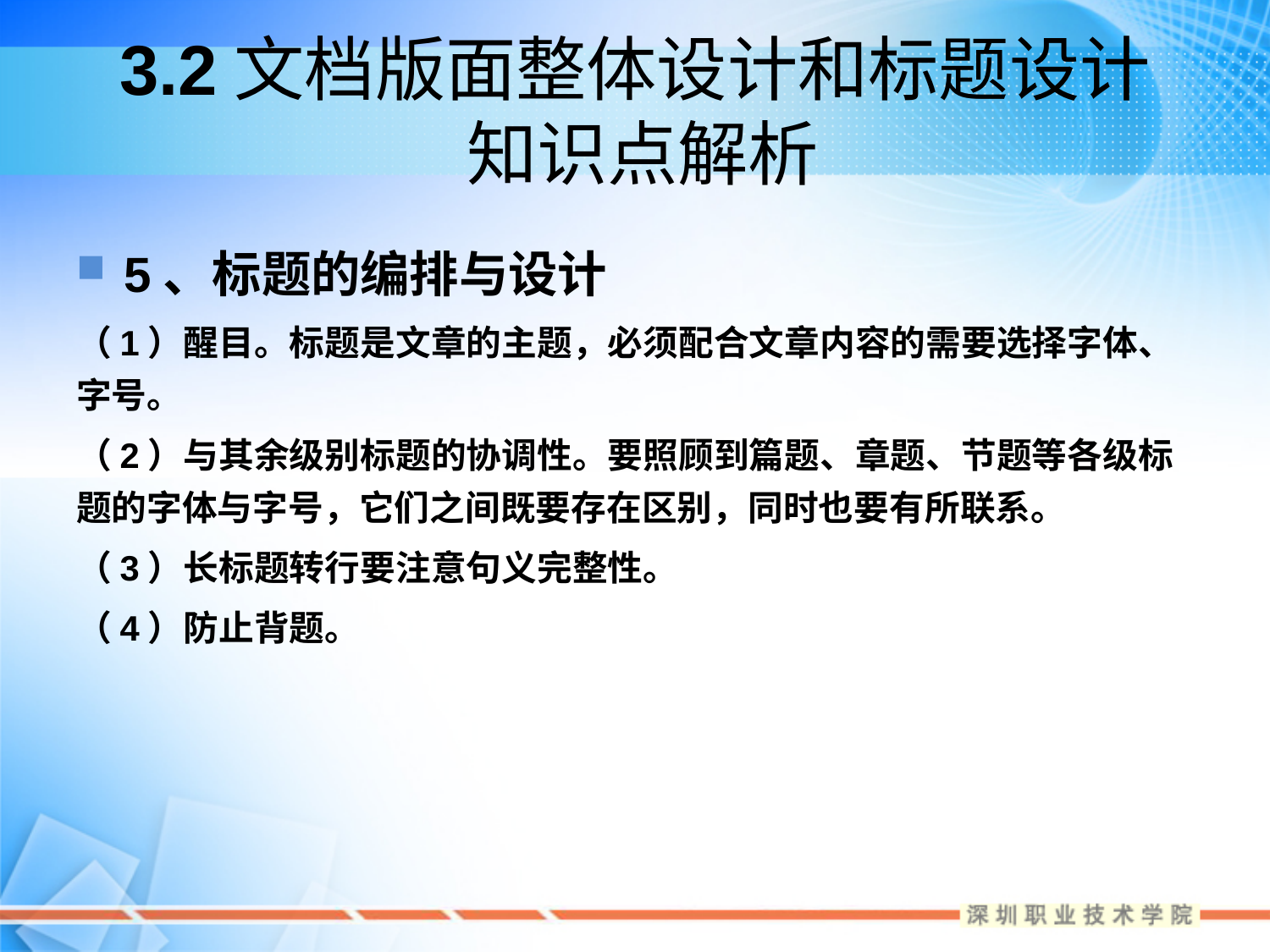

# 3.2文档版面整体设计和标题设计 知识点解析
5、标题的编排与设计
（1）醒目。标题是文章的主题，必须配合文章内容的需要选择字体、字号。
（2）与其余级别标题的协调性。要照顾到篇题、章题、节题等各级标题的字体与字号，它们之间既要存在区别，同时也要有所联系。
（3）长标题转行要注意句义完整性。
（4）防止背题。